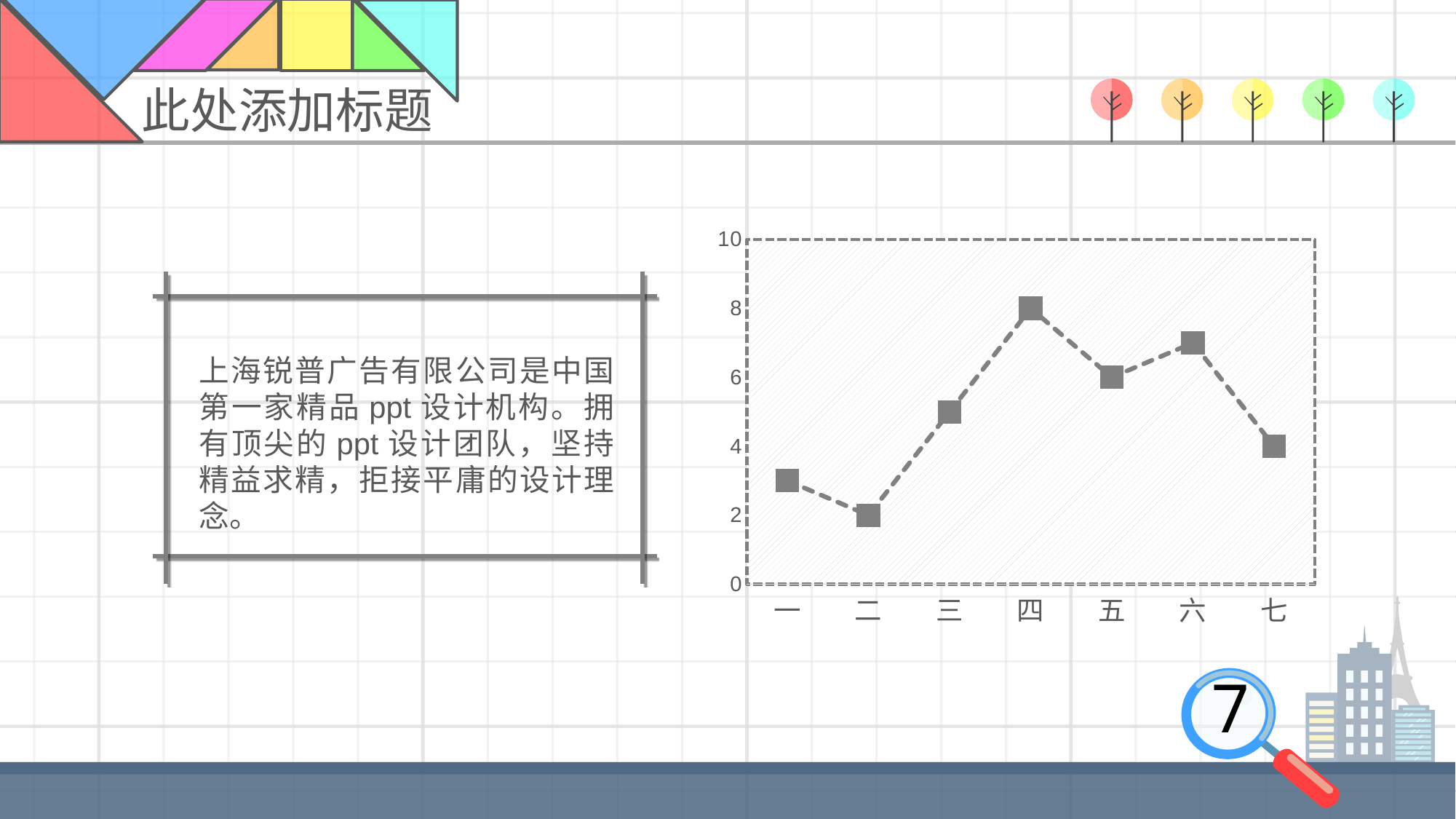

此处添加标题

### Chart

| Category | 系列 1 |
|---|---|
| 一 | 3.0 |
| 二 | 2.0 |
| 三 | 5.0 |
| 四 | 8.0 |
| 五 | 6.0 |
| 六 | 7.0 |
| 七 | 4.0 |
上海锐普广告有限公司是中国第一家精品ppt设计机构。拥有顶尖的ppt设计团队，坚持精益求精，拒接平庸的设计理念。
7